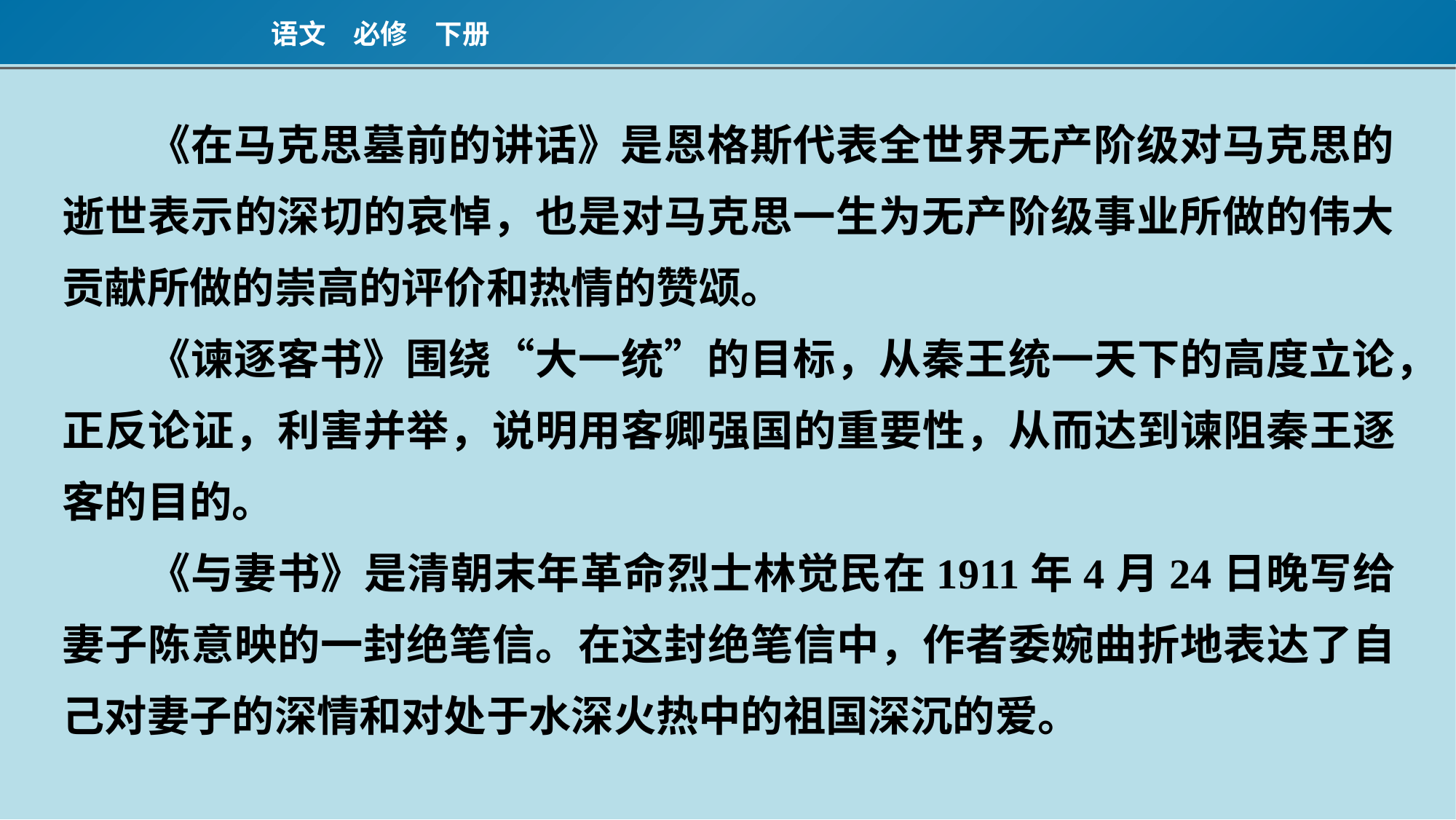

《在马克思墓前的讲话》是恩格斯代表全世界无产阶级对马克思的逝世表示的深切的哀悼，也是对马克思一生为无产阶级事业所做的伟大贡献所做的崇高的评价和热情的赞颂。
《谏逐客书》围绕“大一统”的目标，从秦王统一天下的高度立论，正反论证，利害并举，说明用客卿强国的重要性，从而达到谏阻秦王逐客的目的。
《与妻书》是清朝末年革命烈士林觉民在1911年4月24日晚写给妻子陈意映的一封绝笔信。在这封绝笔信中，作者委婉曲折地表达了自己对妻子的深情和对处于水深火热中的祖国深沉的爱。